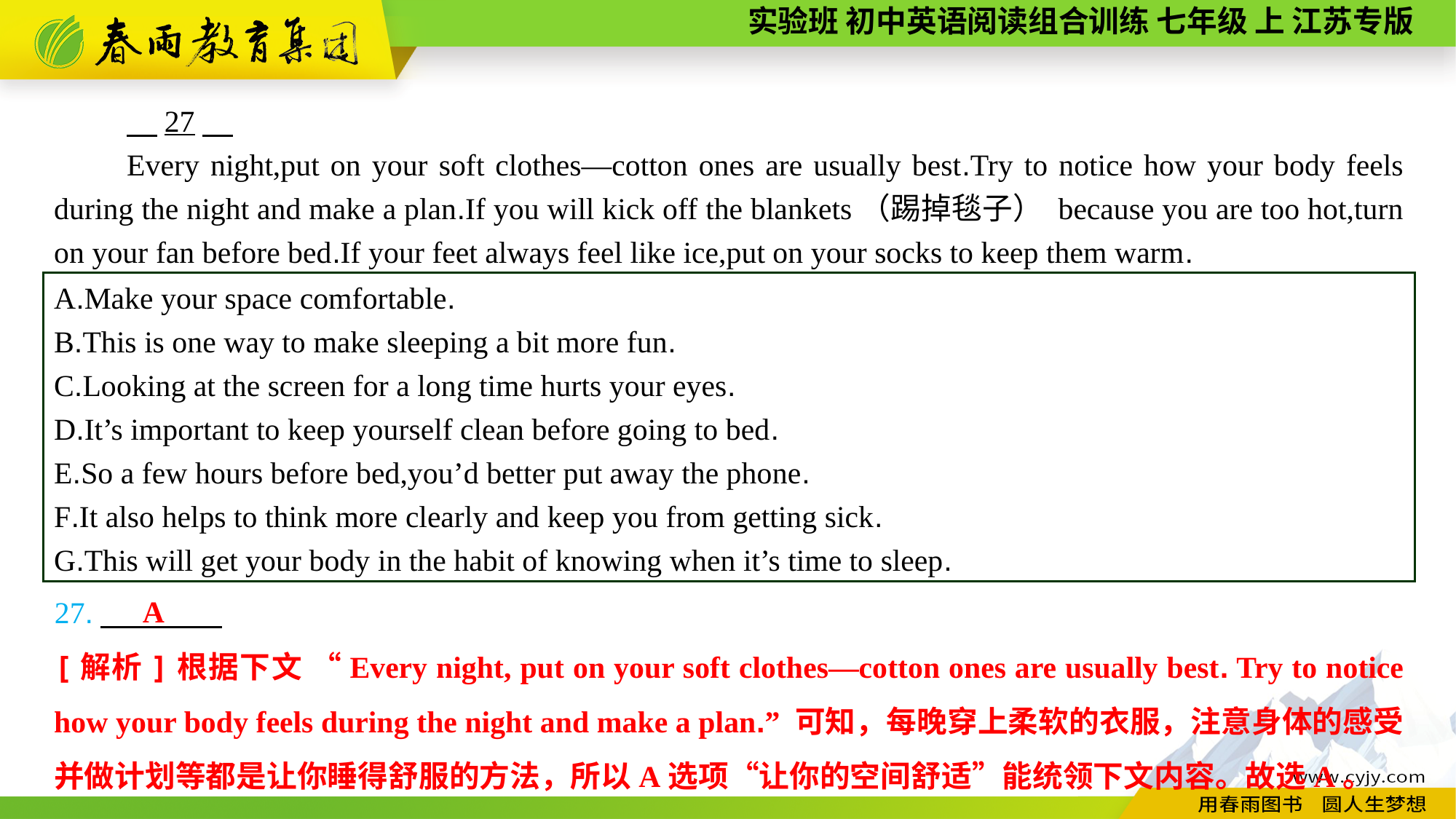

27
Every night,put on your soft clothes—cotton ones are usually best.Try to notice how your body feels during the night and make a plan.If you will kick off the blankets（踢掉毯子） because you are too hot,turn on your fan before bed.If your feet always feel like ice,put on your socks to keep them warm.
A.Make your space comfortable.
B.This is one way to make sleeping a bit more fun.
C.Looking at the screen for a long time hurts your eyes.
D.It’s important to keep yourself clean before going to bed.
E.So a few hours before bed,you’d better put away the phone.
F.It also helps to think more clearly and keep you from getting sick.
G.This will get your body in the habit of knowing when it’s time to sleep.

A
27.
[解析]根据下文 “Every night, put on your soft clothes—cotton ones are usually best. Try to notice how your body feels during the night and make a plan.” 可知，每晚穿上柔软的衣服，注意身体的感受并做计划等都是让你睡得舒服的方法，所以A选项“让你的空间舒适”能统领下文内容。故选A。